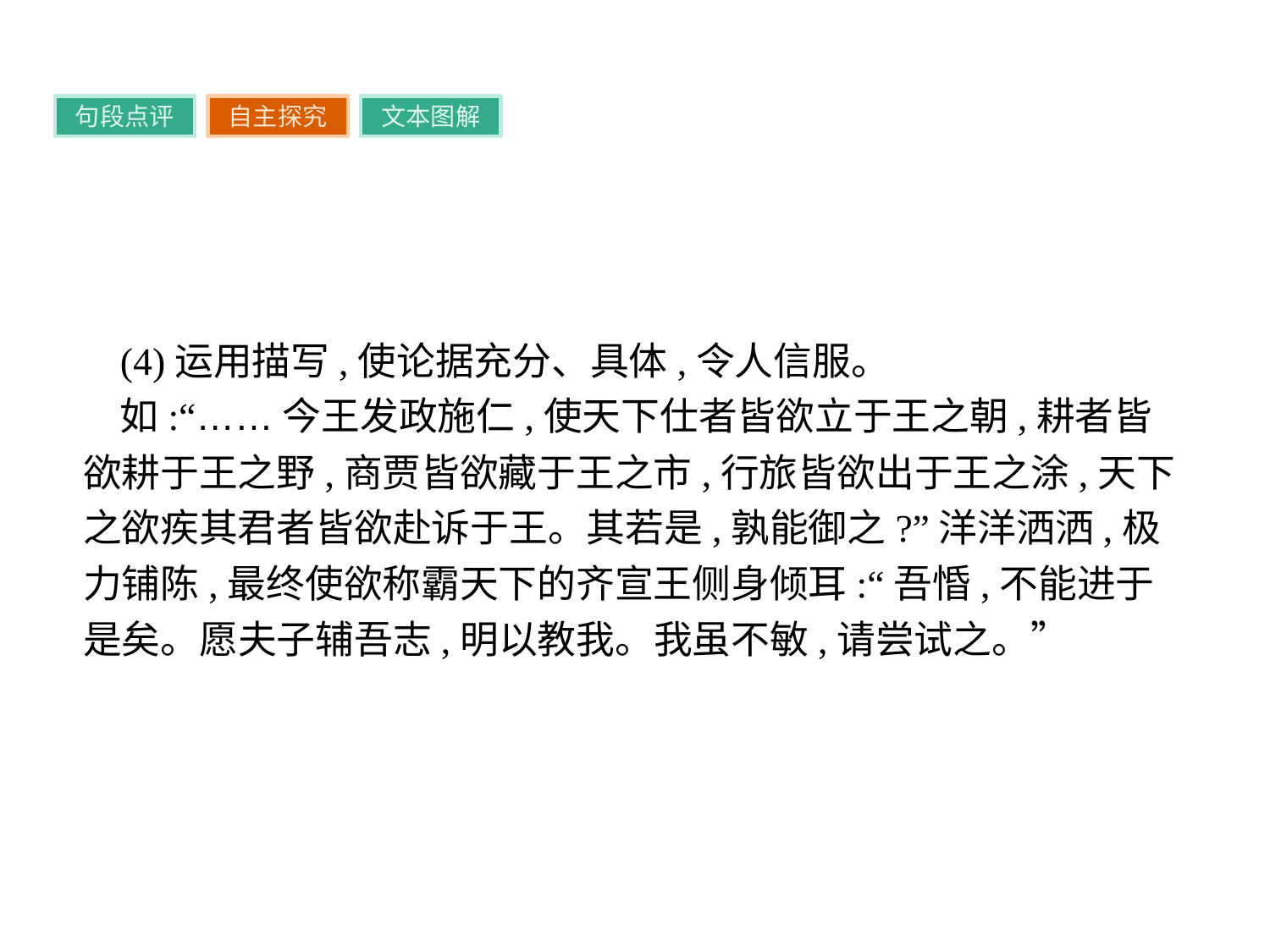

句段点评
自主探究
文本图解
(4)运用描写,使论据充分、具体,令人信服。
如:“……今王发政施仁,使天下仕者皆欲立于王之朝,耕者皆欲耕于王之野,商贾皆欲藏于王之市,行旅皆欲出于王之涂,天下之欲疾其君者皆欲赴诉于王。其若是,孰能御之?”洋洋洒洒,极力铺陈,最终使欲称霸天下的齐宣王侧身倾耳:“吾惛,不能进于是矣。愿夫子辅吾志,明以教我。我虽不敏,请尝试之。”